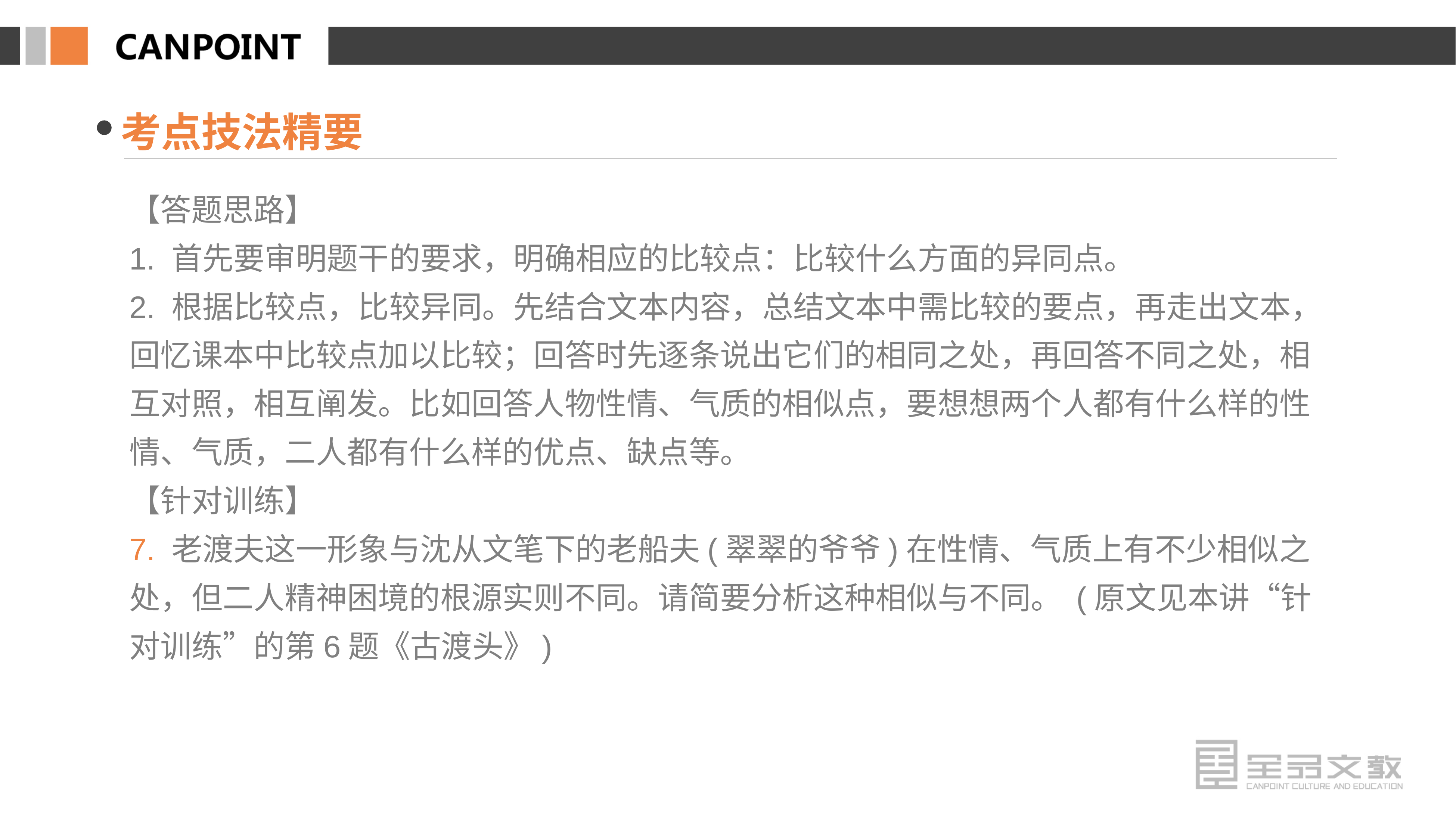

考点技法精要

【答题思路】
1. 首先要审明题干的要求，明确相应的比较点：比较什么方面的异同点。
2. 根据比较点，比较异同。先结合文本内容，总结文本中需比较的要点，再走出文本，回忆课本中比较点加以比较；回答时先逐条说出它们的相同之处，再回答不同之处，相互对照，相互阐发。比如回答人物性情、气质的相似点，要想想两个人都有什么样的性情、气质，二人都有什么样的优点、缺点等。
【针对训练】
7. 老渡夫这一形象与沈从文笔下的老船夫(翠翠的爷爷)在性情、气质上有不少相似之处，但二人精神困境的根源实则不同。请简要分析这种相似与不同。 (原文见本讲“针对训练”的第6题《古渡头》)